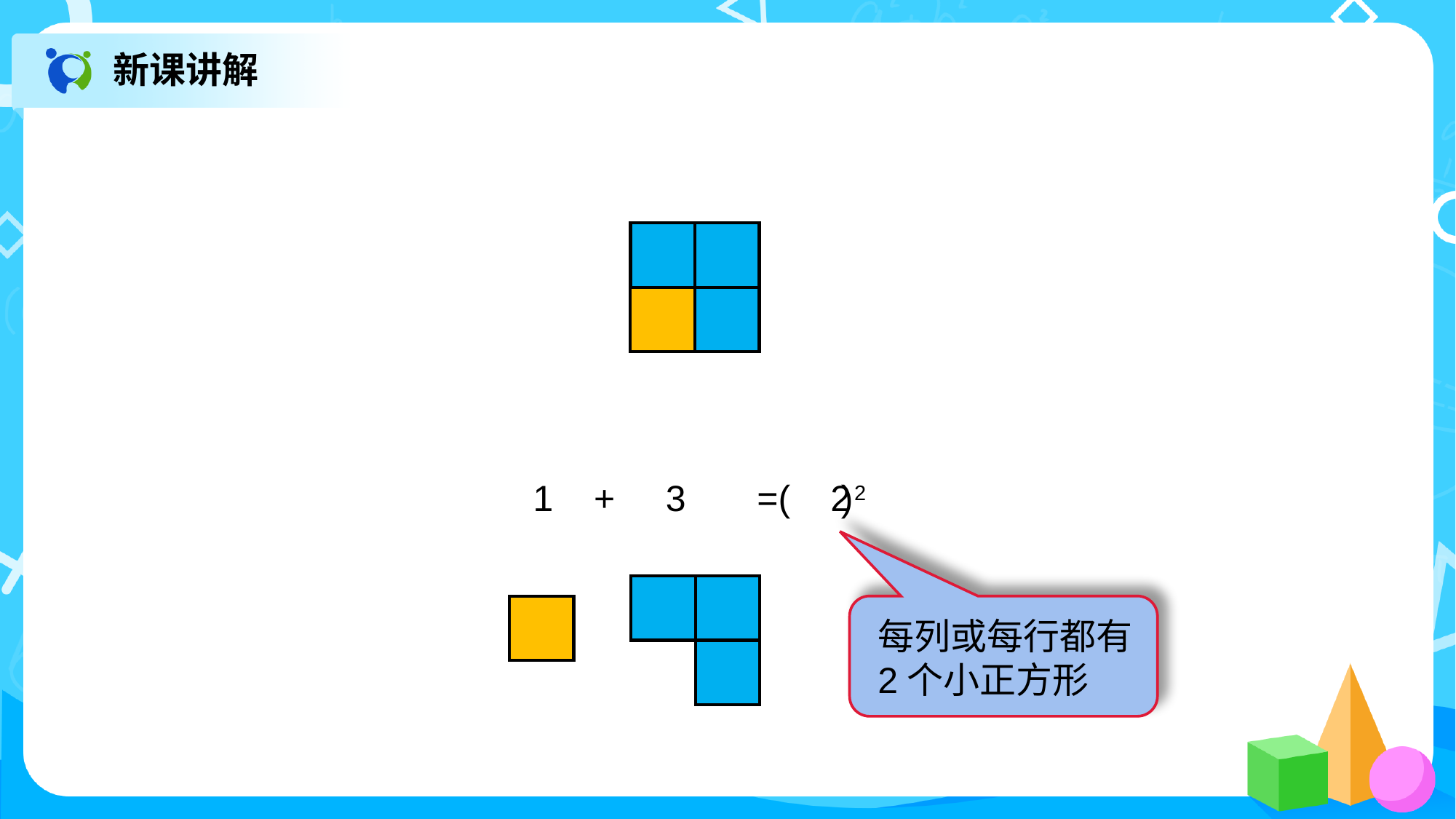

新课讲解

1    +     3       =(     )2
2

每列或每行都有
2个小正方形